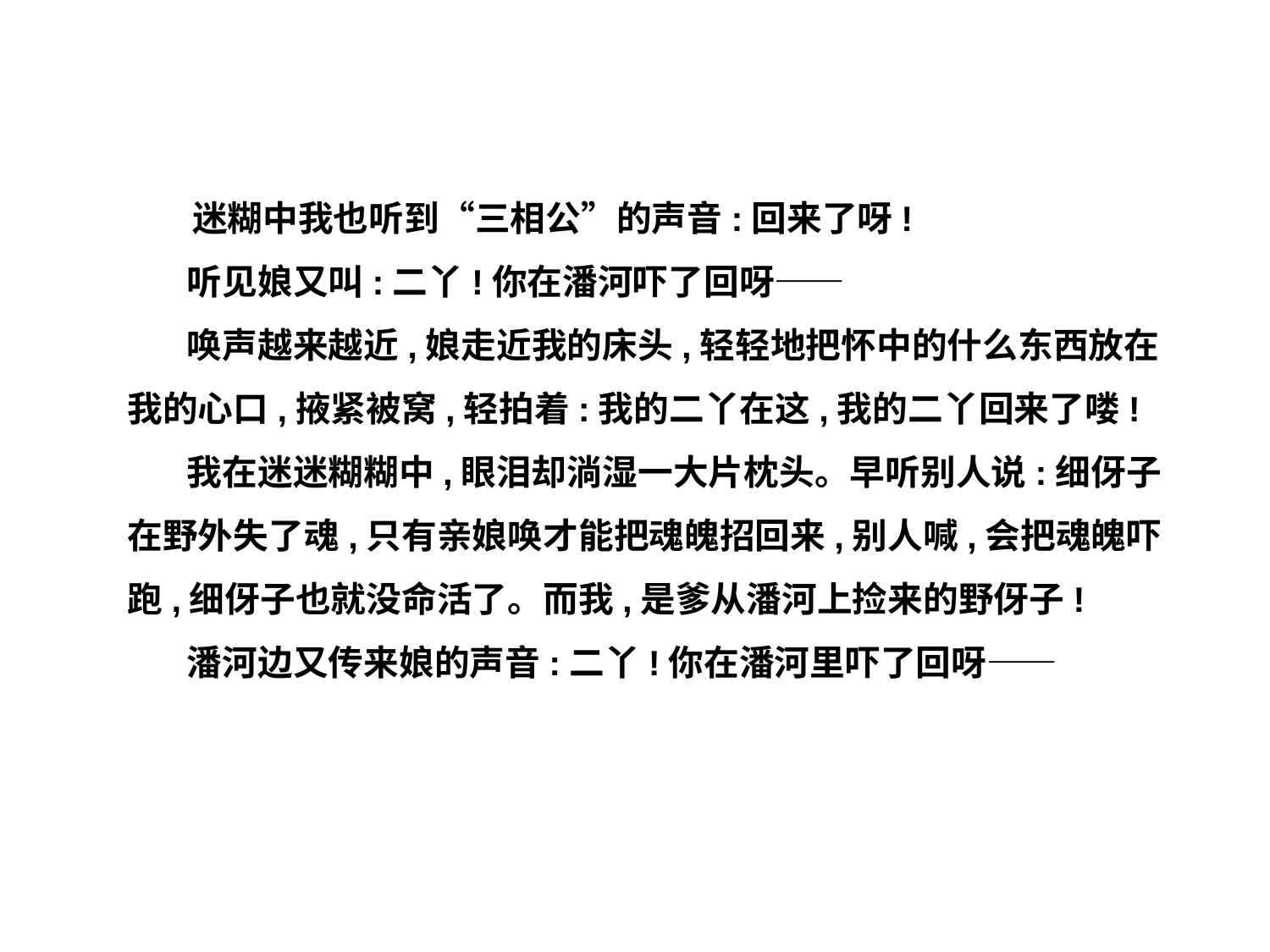

迷糊中我也听到“三相公”的声音:回来了呀!
　   听见娘又叫:二丫!你在潘河吓了回呀——
　   唤声越来越近,娘走近我的床头,轻轻地把怀中的什么东西放在我的心口,掖紧被窝,轻拍着:我的二丫在这,我的二丫回来了喽!
　   我在迷迷糊糊中,眼泪却淌湿一大片枕头。早听别人说:细伢子在野外失了魂,只有亲娘唤才能把魂魄招回来,别人喊,会把魂魄吓跑,细伢子也就没命活了。而我,是爹从潘河上捡来的野伢子!
　   潘河边又传来娘的声音:二丫!你在潘河里吓了回呀——